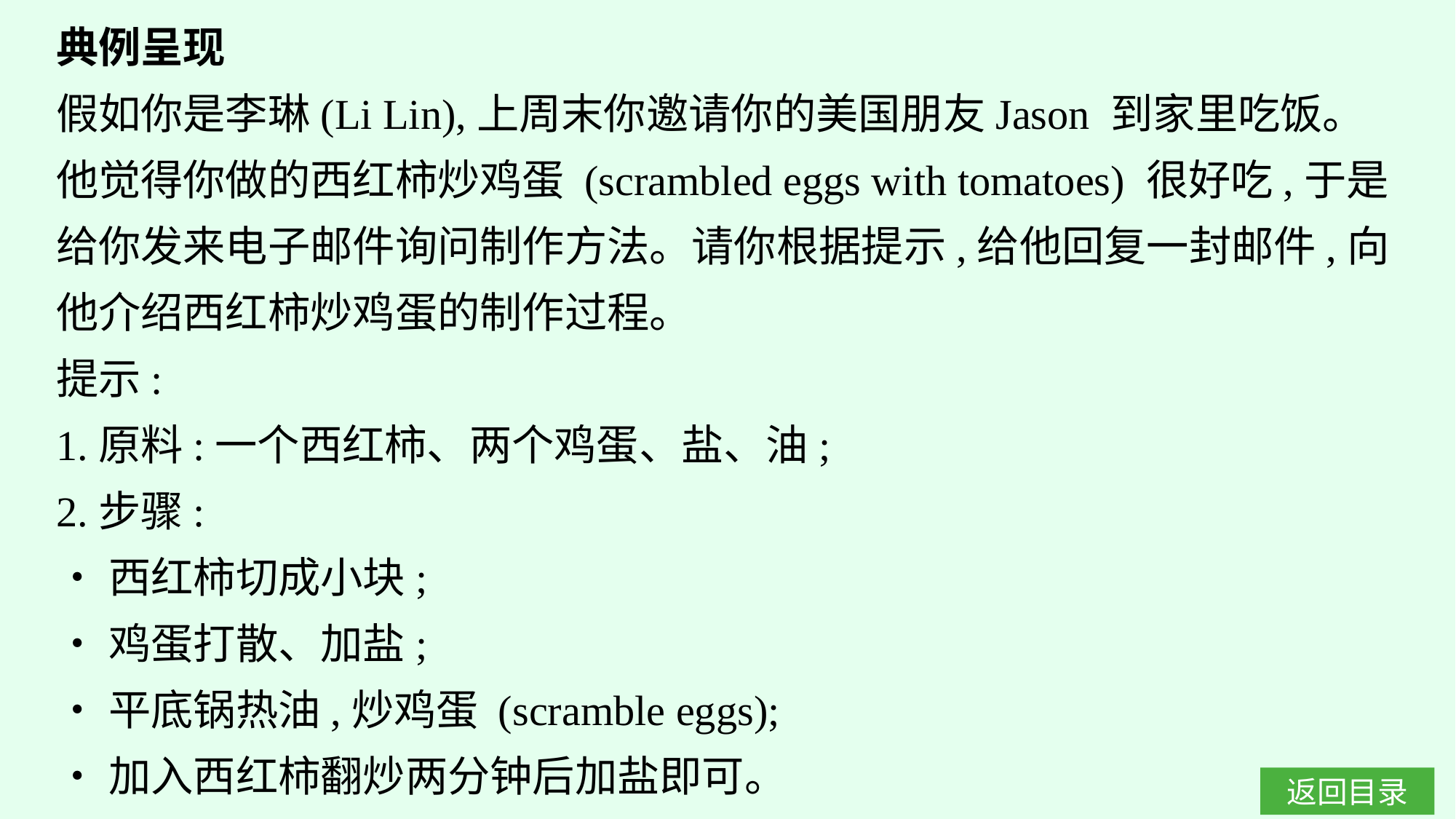

典例呈现
假如你是李琳(Li Lin),上周末你邀请你的美国朋友Jason 到家里吃饭。他觉得你做的西红柿炒鸡蛋 (scrambled eggs with tomatoes) 很好吃,于是给你发来电子邮件询问制作方法。请你根据提示,给他回复一封邮件,向他介绍西红柿炒鸡蛋的制作过程。
提示:
1.原料:一个西红柿、两个鸡蛋、盐、油;
2.步骤:
•西红柿切成小块;
•鸡蛋打散、加盐;
•平底锅热油,炒鸡蛋 (scramble eggs);
•加入西红柿翻炒两分钟后加盐即可。